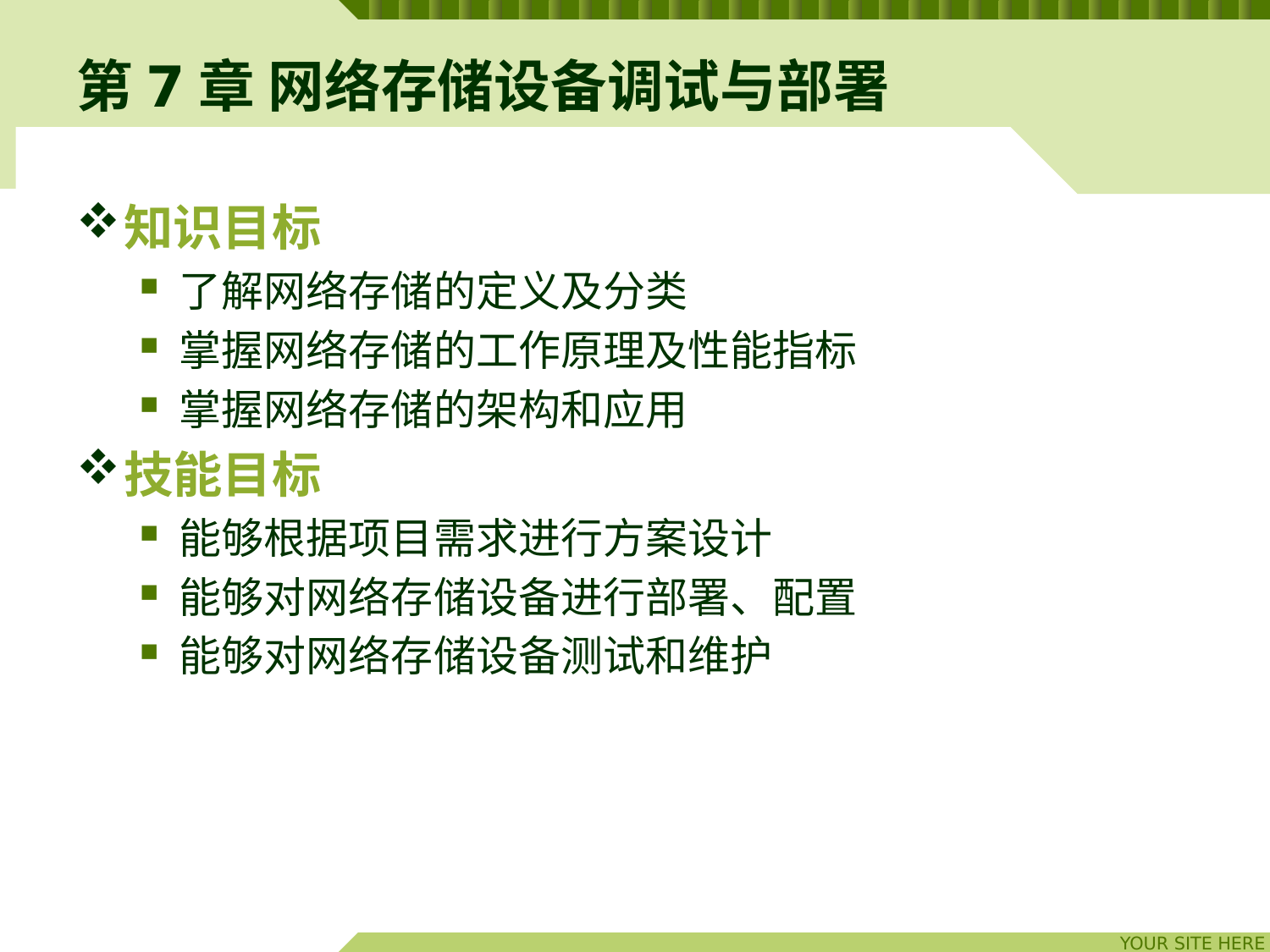

# 第7章 网络存储设备调试与部署
知识目标
了解网络存储的定义及分类
掌握网络存储的工作原理及性能指标
掌握网络存储的架构和应用
技能目标
能够根据项目需求进行方案设计
能够对网络存储设备进行部署、配置
能够对网络存储设备测试和维护